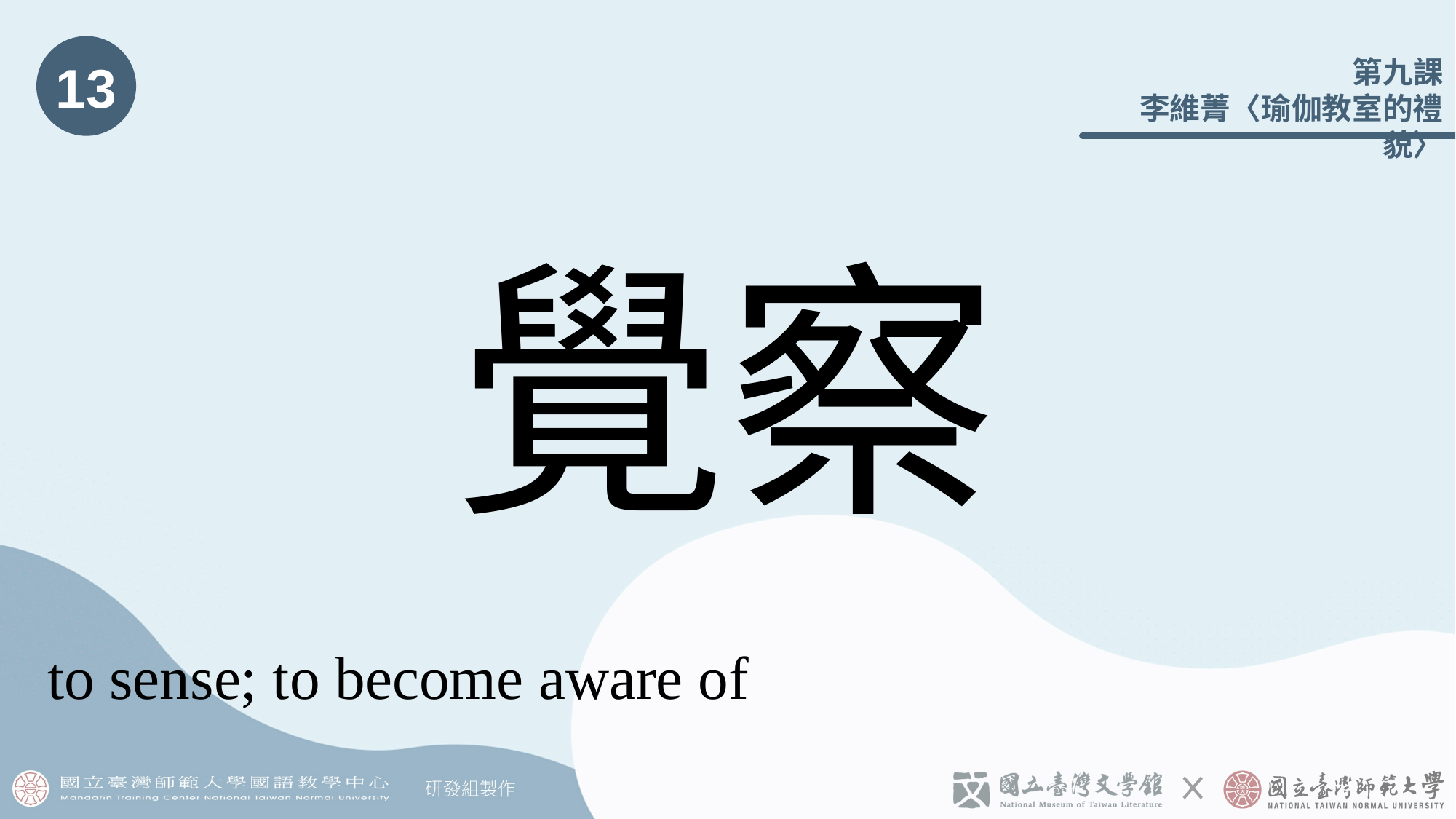

13
# 覺察
to sense; to become aware of